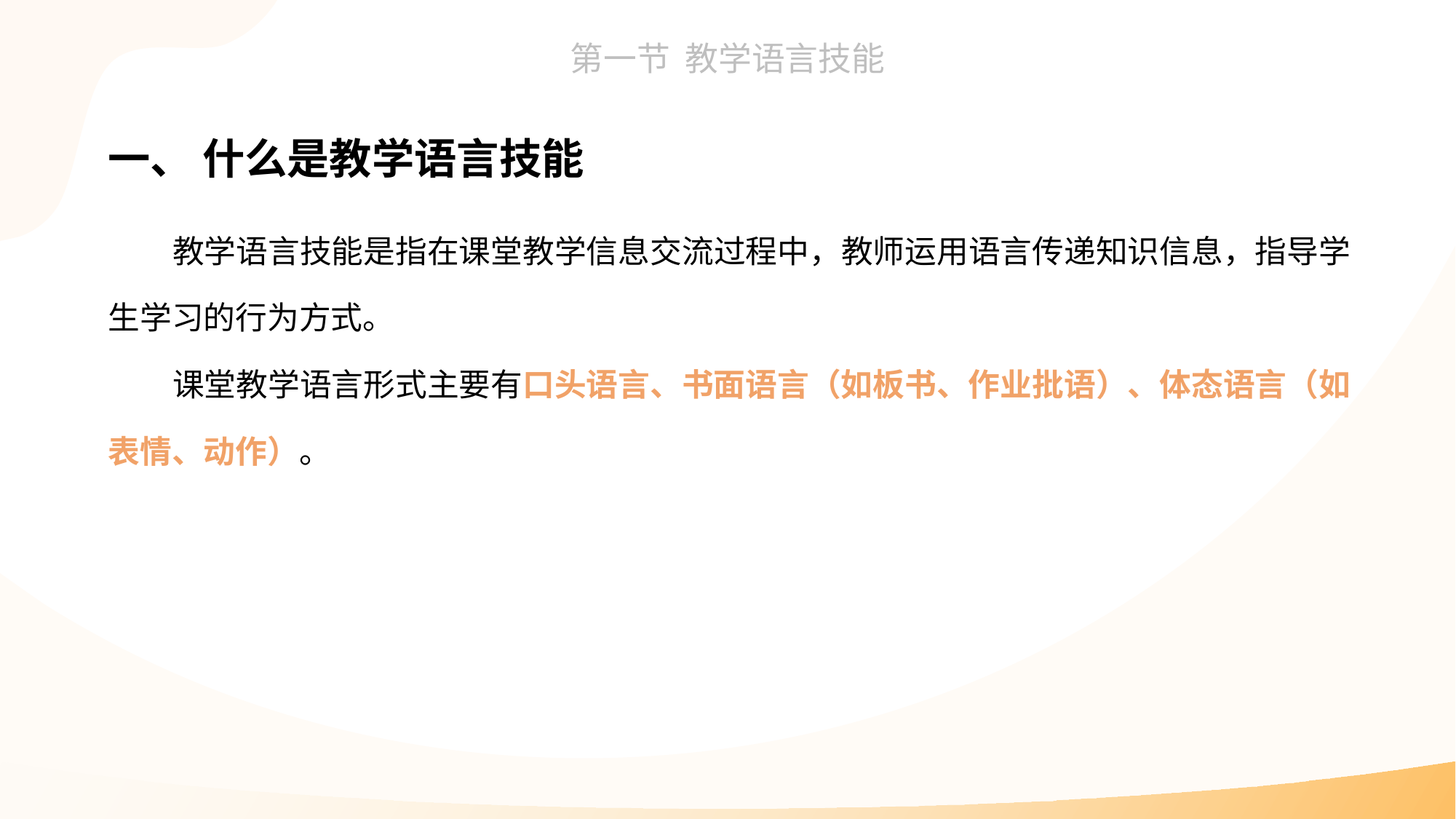

一、 什么是教学语言技能
教学语言技能是指在课堂教学信息交流过程中，教师运用语言传递知识信息，指导学生学习的行为方式。
课堂教学语言形式主要有口头语言、书面语言（如板书、作业批语）、体态语言（如表情、动作）。